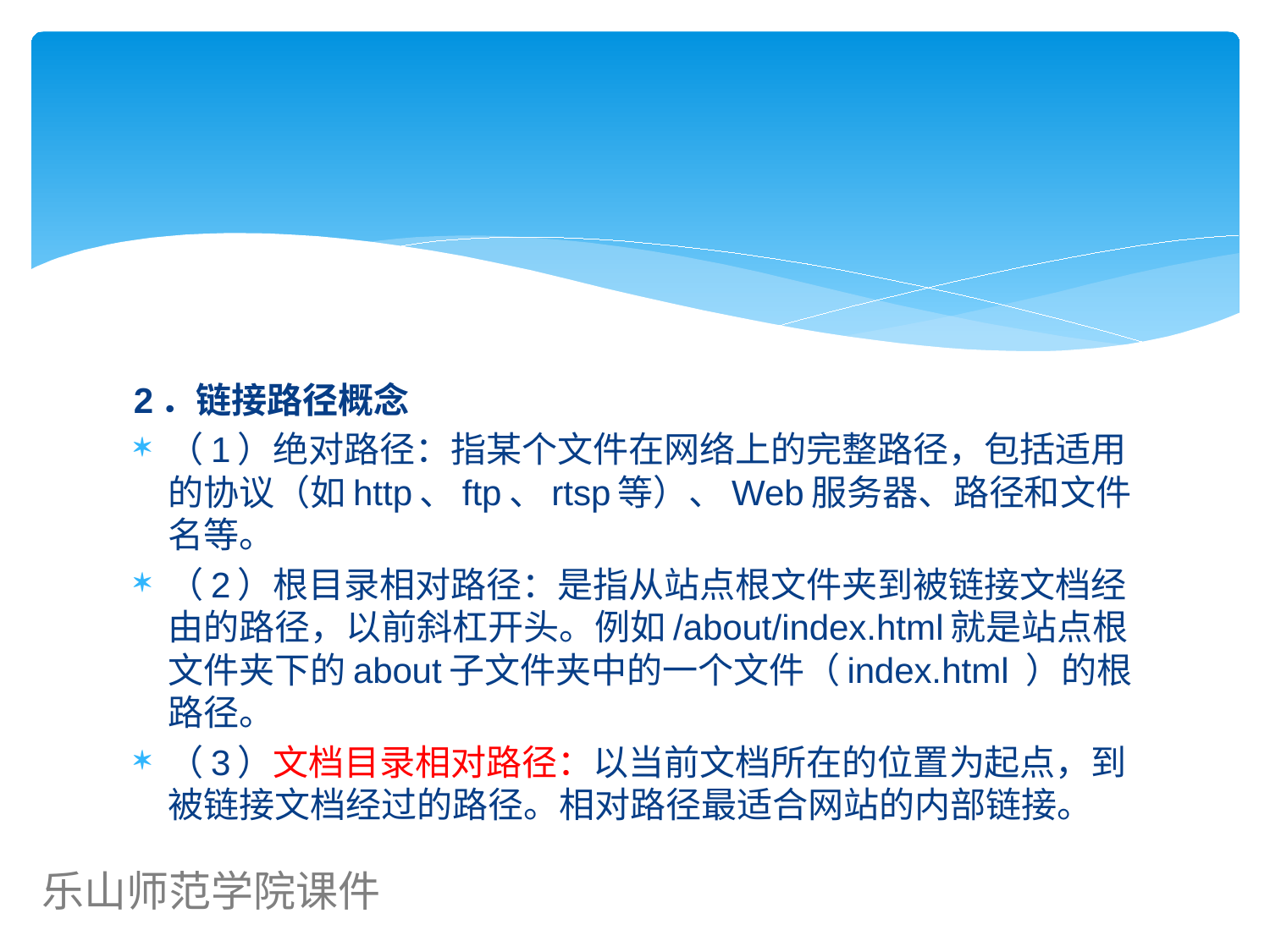

#
2．链接路径概念
（1）绝对路径：指某个文件在网络上的完整路径，包括适用的协议（如http、ftp、rtsp等）、Web服务器、路径和文件名等。
（2）根目录相对路径：是指从站点根文件夹到被链接文档经由的路径，以前斜杠开头。例如/about/index.html就是站点根文件夹下的about子文件夹中的一个文件（index.html ）的根路径。
（3）文档目录相对路径：以当前文档所在的位置为起点，到被链接文档经过的路径。相对路径最适合网站的内部链接。